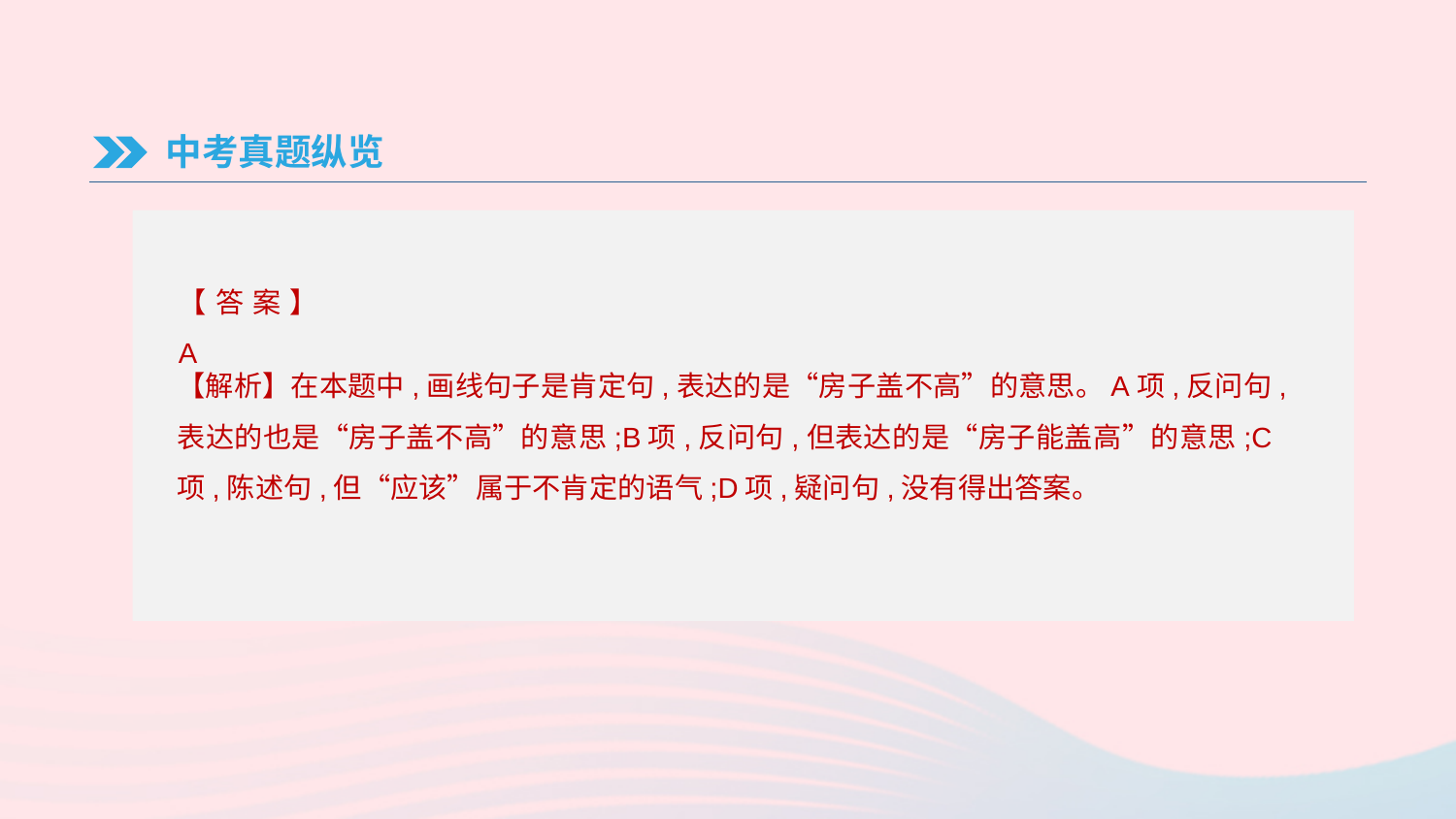

中考真题纵览

【答案】 A
【解析】在本题中,画线句子是肯定句,表达的是“房子盖不高”的意思。A项,反问句,表达的也是“房子盖不高”的意思;B项,反问句,但表达的是“房子能盖高”的意思;C项,陈述句,但“应该”属于不肯定的语气;D项,疑问句,没有得出答案。